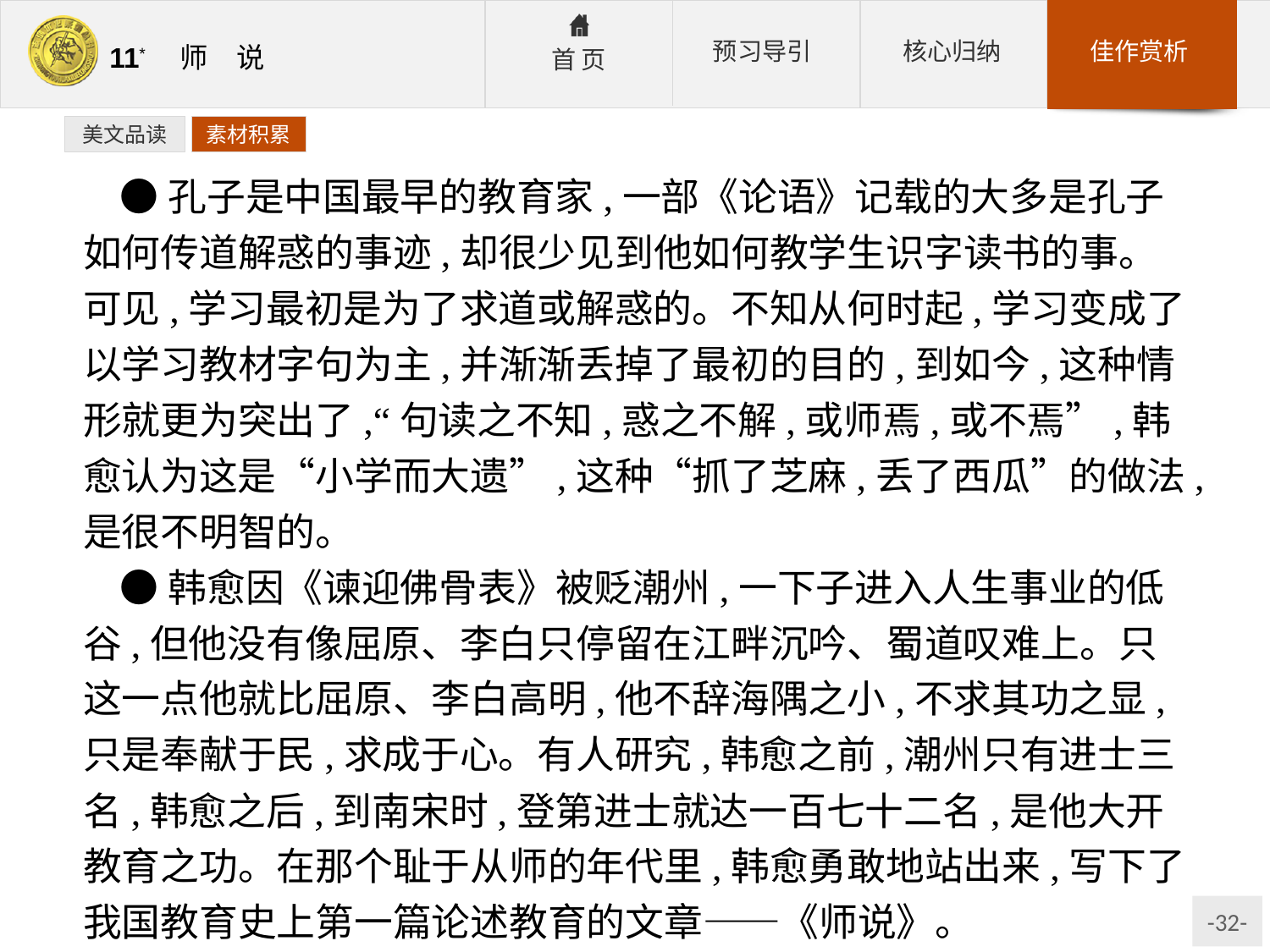

美文品读
素材积累
●孔子是中国最早的教育家,一部《论语》记载的大多是孔子如何传道解惑的事迹,却很少见到他如何教学生识字读书的事。可见,学习最初是为了求道或解惑的。不知从何时起,学习变成了以学习教材字句为主,并渐渐丢掉了最初的目的,到如今,这种情形就更为突出了,“句读之不知,惑之不解,或师焉,或不焉”,韩愈认为这是“小学而大遗”,这种“抓了芝麻,丢了西瓜”的做法,是很不明智的。
●韩愈因《谏迎佛骨表》被贬潮州,一下子进入人生事业的低谷,但他没有像屈原、李白只停留在江畔沉吟、蜀道叹难上。只这一点他就比屈原、李白高明,他不辞海隅之小,不求其功之显,只是奉献于民,求成于心。有人研究,韩愈之前,潮州只有进士三名,韩愈之后,到南宋时,登第进士就达一百七十二名,是他大开教育之功。在那个耻于从师的年代里,韩愈勇敢地站出来,写下了我国教育史上第一篇论述教育的文章——《师说》。